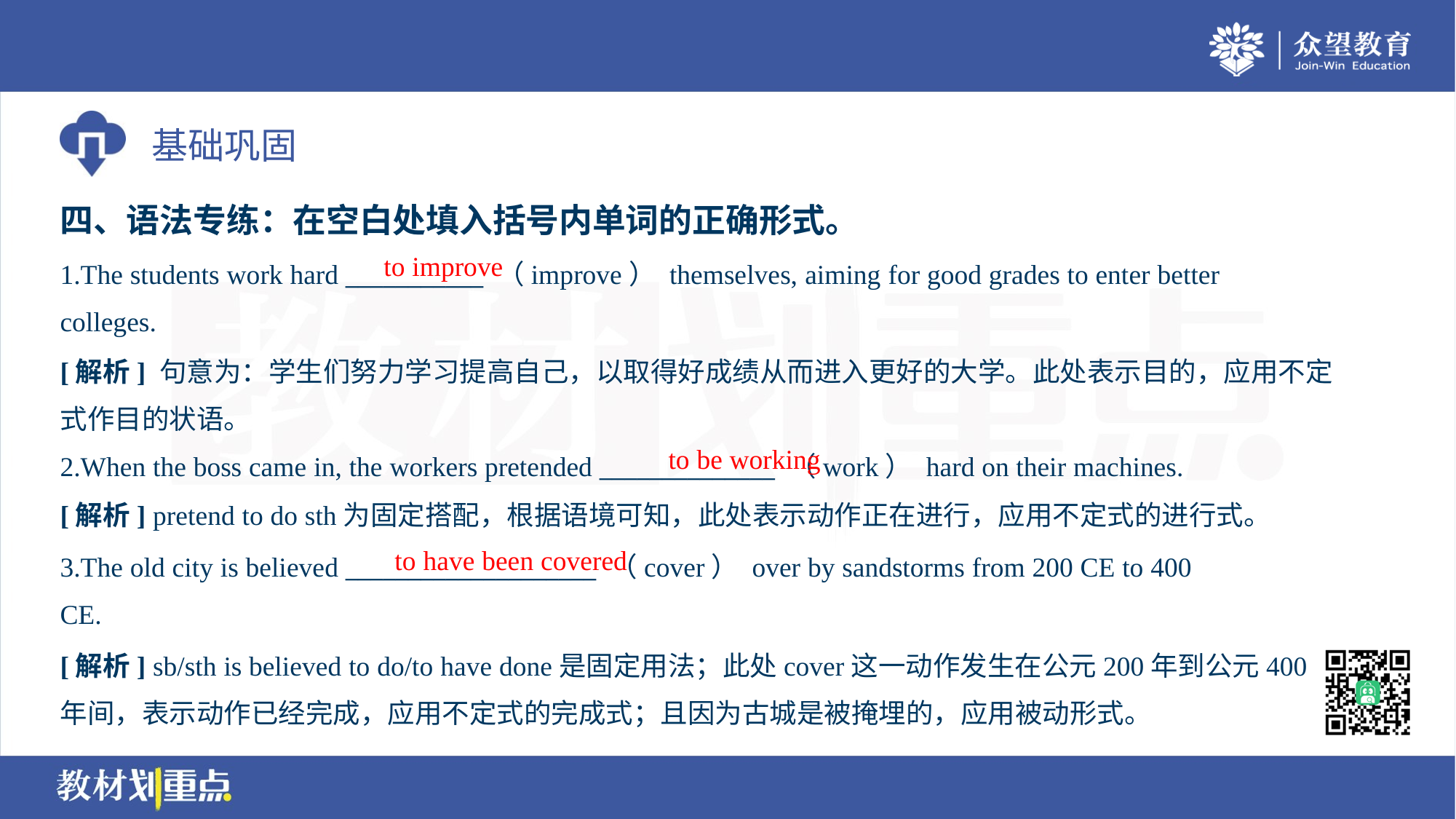

四、语法专练：在空白处填入括号内单词的正确形式。
to improve
1.The students work hard ___________ （improve） themselves, aiming for good grades to enter better
colleges.
[解析] 句意为：学生们努力学习提高自己，以取得好成绩从而进入更好的大学。此处表示目的，应用不定
式作目的状语。
to be working
2.When the boss came in, the workers pretended ______________ （work） hard on their machines.
[解析] pretend to do sth为固定搭配，根据语境可知，此处表示动作正在进行，应用不定式的进行式。
to have been covered
3.The old city is believed ____________________ （cover） over by sandstorms from 200 CE to 400
CE.
[解析] sb/sth is believed to do/to have done是固定用法；此处cover这一动作发生在公元200年到公元400
年间，表示动作已经完成，应用不定式的完成式；且因为古城是被掩埋的，应用被动形式。